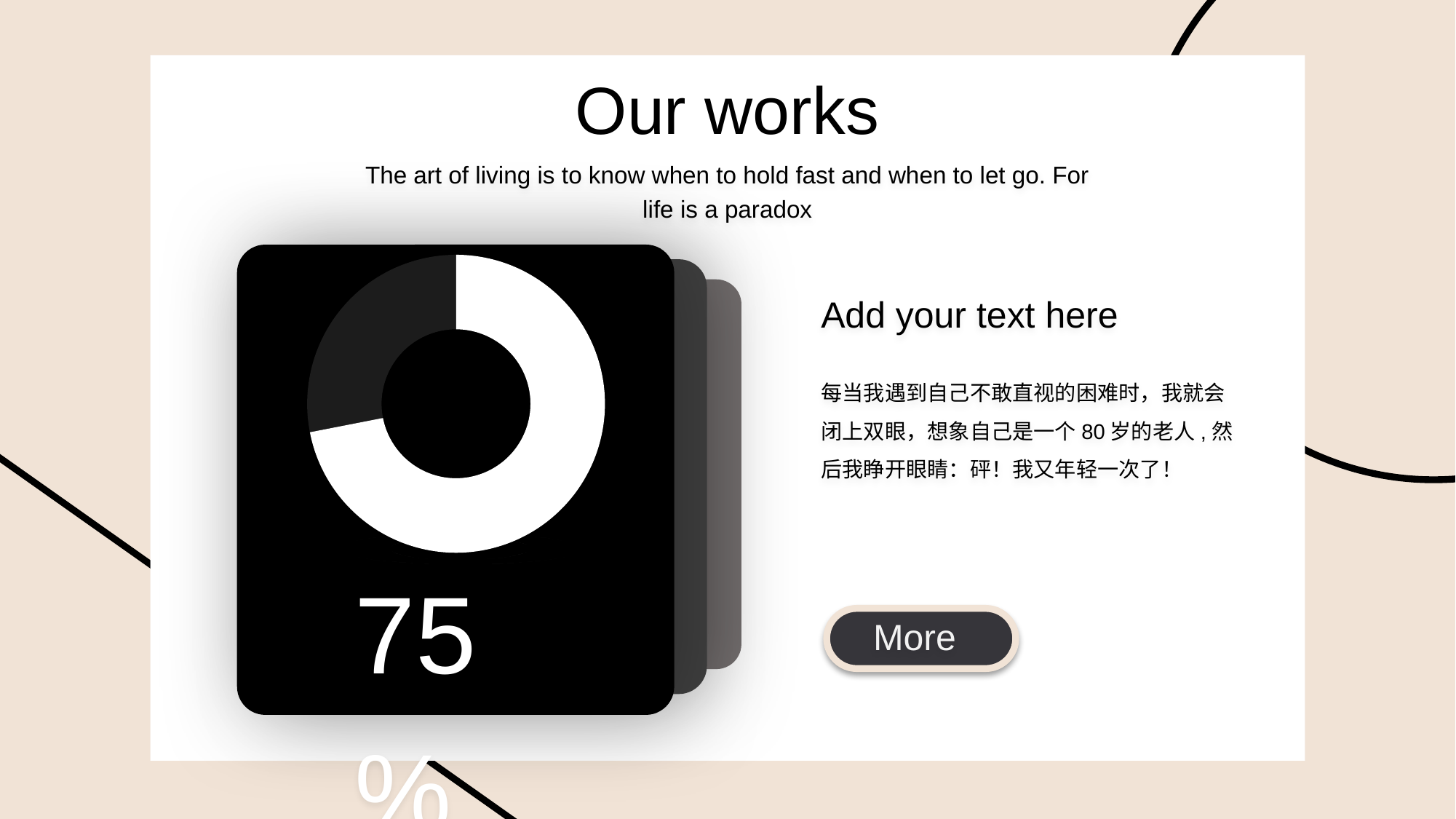

Our works
The art of living is to know when to hold fast and when to let go. For life is a paradox

### Chart

| Category | 销售额 |
|---|---|
| 第一季度 | 8.2 |
| 第二季度 | 3.2 |

Add your text here
每当我遇到自己不敢直视的困难时，我就会闭上双眼，想象自己是一个80岁的老人,然后我睁开眼睛：砰！我又年轻一次了！

75%
More